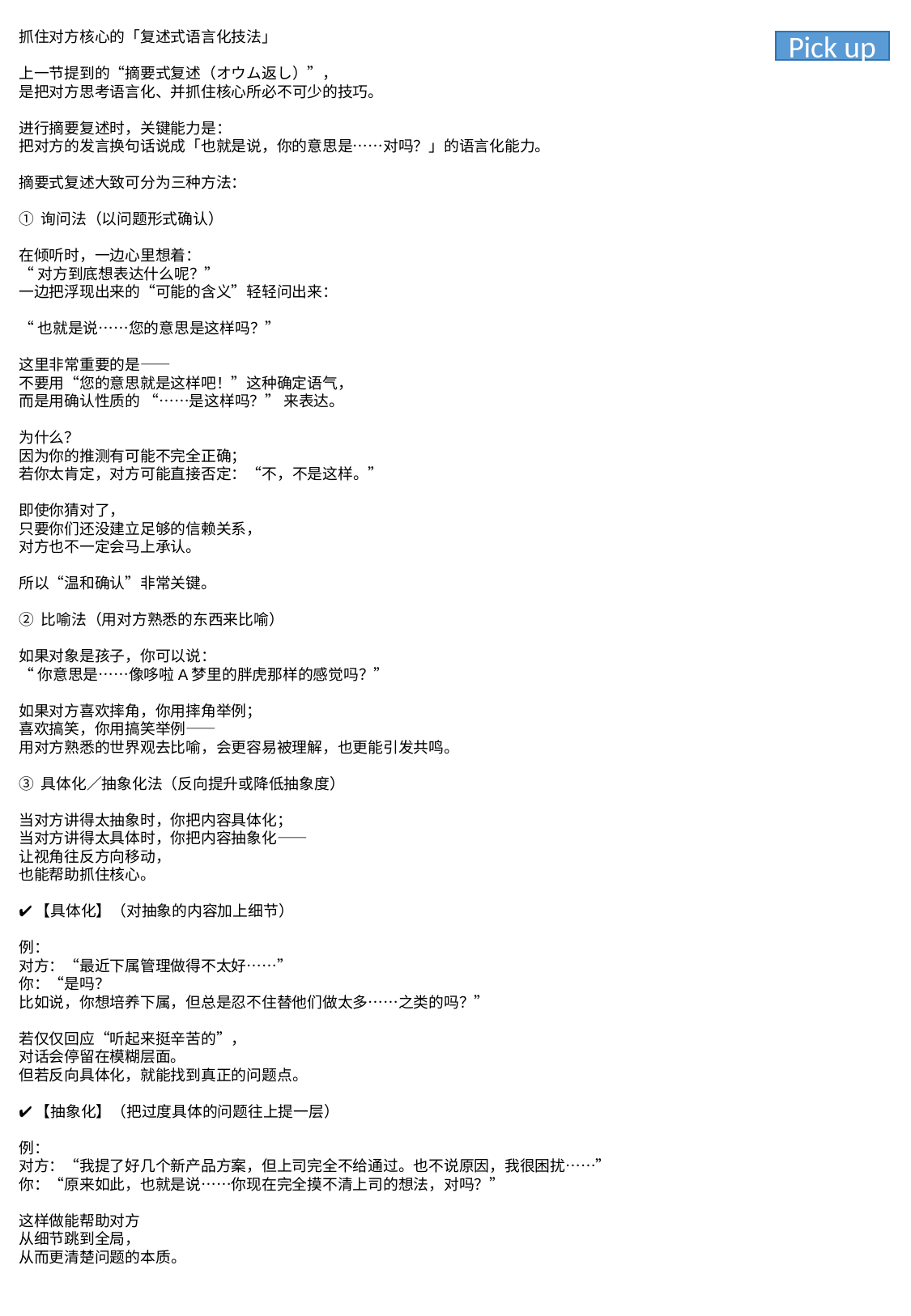

抓住对方核心的「复述式语言化技法」

上一节提到的“摘要式复述（オウム返し）”，
是把对方思考语言化、并抓住核心所必不可少的技巧。

进行摘要复述时，关键能力是：
把对方的发言换句话说成「也就是说，你的意思是……对吗？」的语言化能力。

摘要式复述大致可分为三种方法：

① 询问法（以问题形式确认）

在倾听时，一边心里想着：
“对方到底想表达什么呢？”
一边把浮现出来的“可能的含义”轻轻问出来：

“也就是说……您的意思是这样吗？”

这里非常重要的是——
不要用“您的意思就是这样吧！”这种确定语气，
而是用确认性质的 “……是这样吗？” 来表达。

为什么？
因为你的推测有可能不完全正确；
若你太肯定，对方可能直接否定：“不，不是这样。”

即使你猜对了，
只要你们还没建立足够的信赖关系，
对方也不一定会马上承认。

所以“温和确认”非常关键。

② 比喻法（用对方熟悉的东西来比喻）

如果对象是孩子，你可以说：
“你意思是……像哆啦A梦里的胖虎那样的感觉吗？”

如果对方喜欢摔角，你用摔角举例；
喜欢搞笑，你用搞笑举例——
用对方熟悉的世界观去比喻，会更容易被理解，也更能引发共鸣。

③ 具体化／抽象化法（反向提升或降低抽象度）

当对方讲得太抽象时，你把内容具体化；
当对方讲得太具体时，你把内容抽象化——
让视角往反方向移动，
也能帮助抓住核心。

✔【具体化】（对抽象的内容加上细节）

例：
对方：“最近下属管理做得不太好……”
你：“是吗？
比如说，你想培养下属，但总是忍不住替他们做太多……之类的吗？”

若仅仅回应“听起来挺辛苦的”，
对话会停留在模糊层面。
但若反向具体化，就能找到真正的问题点。

✔【抽象化】（把过度具体的问题往上提一层）

例：
对方：“我提了好几个新产品方案，但上司完全不给通过。也不说原因，我很困扰……”
你：“原来如此，也就是说……你现在完全摸不清上司的想法，对吗？”

这样做能帮助对方
从细节跳到全局，
从而更清楚问题的本质。
Pick up